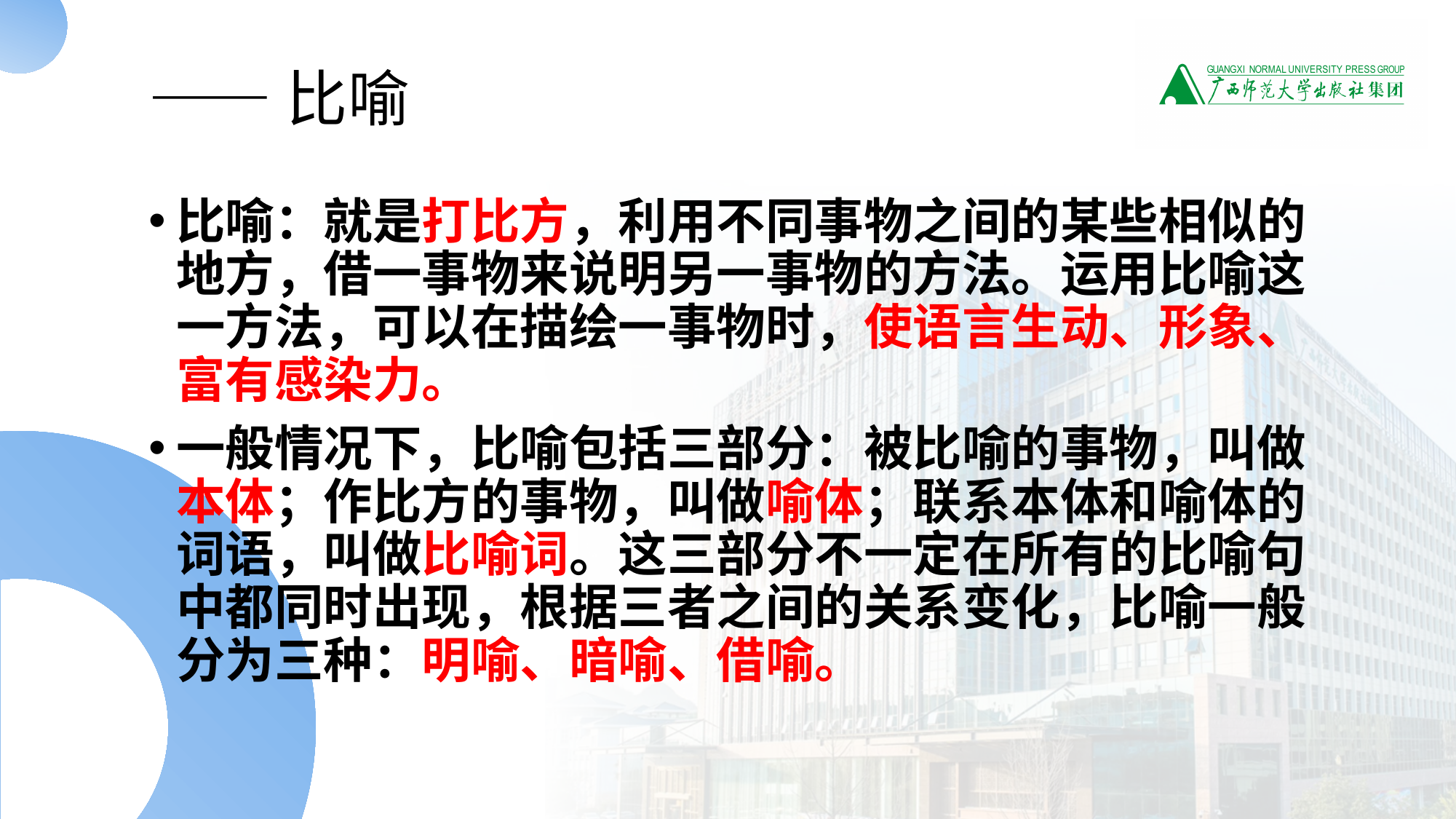

# ——比喻
比喻：就是打比方，利用不同事物之间的某些相似的地方，借一事物来说明另一事物的方法。运用比喻这一方法，可以在描绘一事物时，使语言生动、形象、富有感染力。
一般情况下，比喻包括三部分：被比喻的事物，叫做本体；作比方的事物，叫做喻体；联系本体和喻体的词语，叫做比喻词。这三部分不一定在所有的比喻句中都同时出现，根据三者之间的关系变化，比喻一般分为三种：明喻、暗喻、借喻。